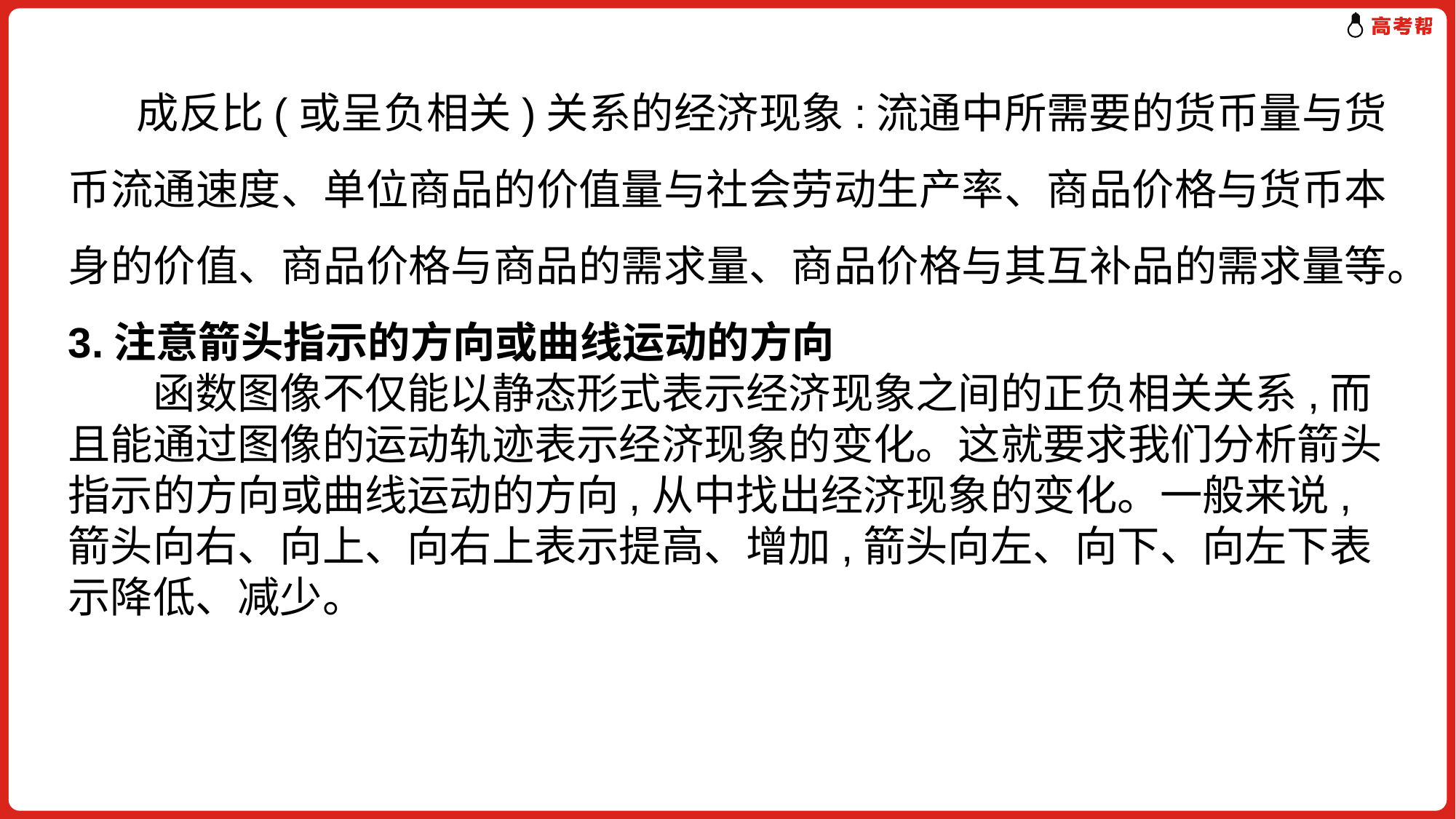

成反比(或呈负相关)关系的经济现象:流通中所需要的货币量与货币流通速度、单位商品的价值量与社会劳动生产率、商品价格与货币本身的价值、商品价格与商品的需求量、商品价格与其互补品的需求量等。
3.注意箭头指示的方向或曲线运动的方向
　　函数图像不仅能以静态形式表示经济现象之间的正负相关关系,而且能通过图像的运动轨迹表示经济现象的变化。这就要求我们分析箭头指示的方向或曲线运动的方向,从中找出经济现象的变化。一般来说,箭头向右、向上、向右上表示提高、增加,箭头向左、向下、向左下表示降低、减少。